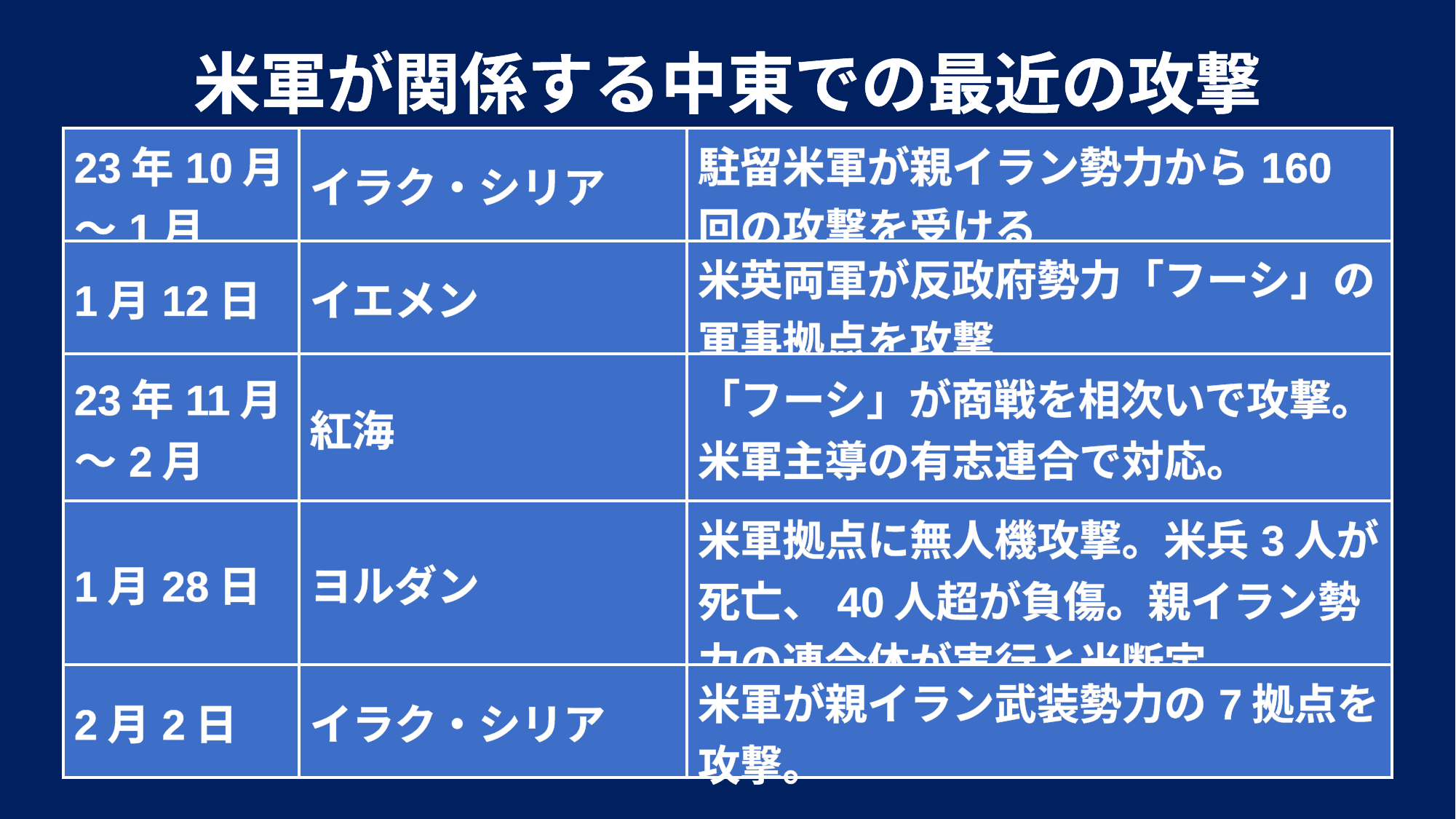

米軍が関係する中東での最近の攻撃
| 23年10月～1月 | イラク・シリア | 駐留米軍が親イラン勢力から160回の攻撃を受ける |
| --- | --- | --- |
| 1月12日 | イエメン | 米英両軍が反政府勢力「フーシ」の軍事拠点を攻撃 |
| 23年11月～2月 | 紅海 | 「フーシ」が商戦を相次いで攻撃。米軍主導の有志連合で対応。 |
| 1月28日 | ヨルダン | 米軍拠点に無人機攻撃。米兵3人が死亡、40人超が負傷。親イラン勢力の連合体が実行と米断定。 |
| 2月2日 | イラク・シリア | 米軍が親イラン武装勢力の7拠点を攻撃。 |